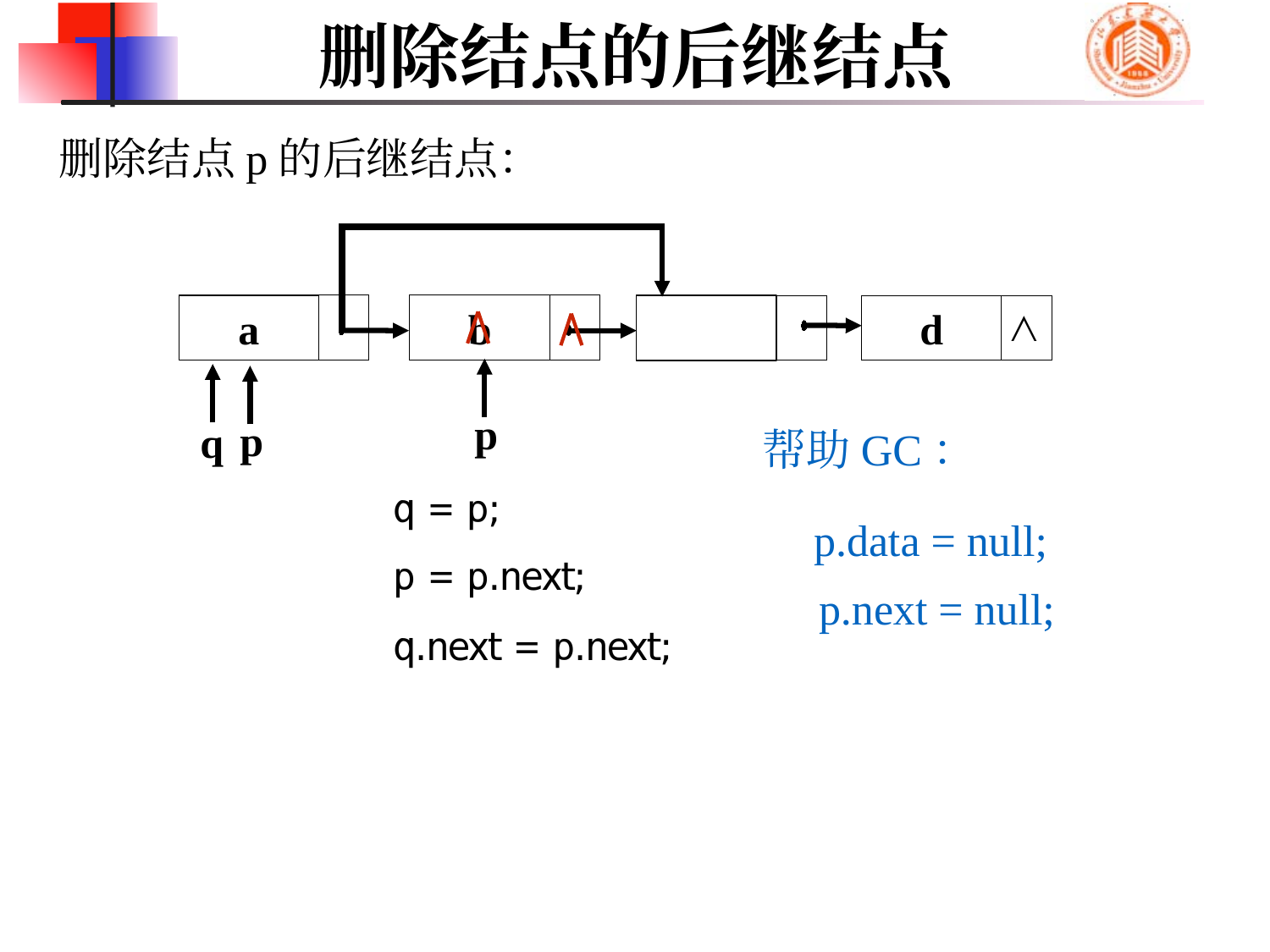

# 删除结点的后继结点
删除结点p的后继结点：

∧
b
a

d

c

p

q

p
帮助GC：
q = p;
p.data = null;
p = p.next;
   p.next = null;
q.next = p.next;